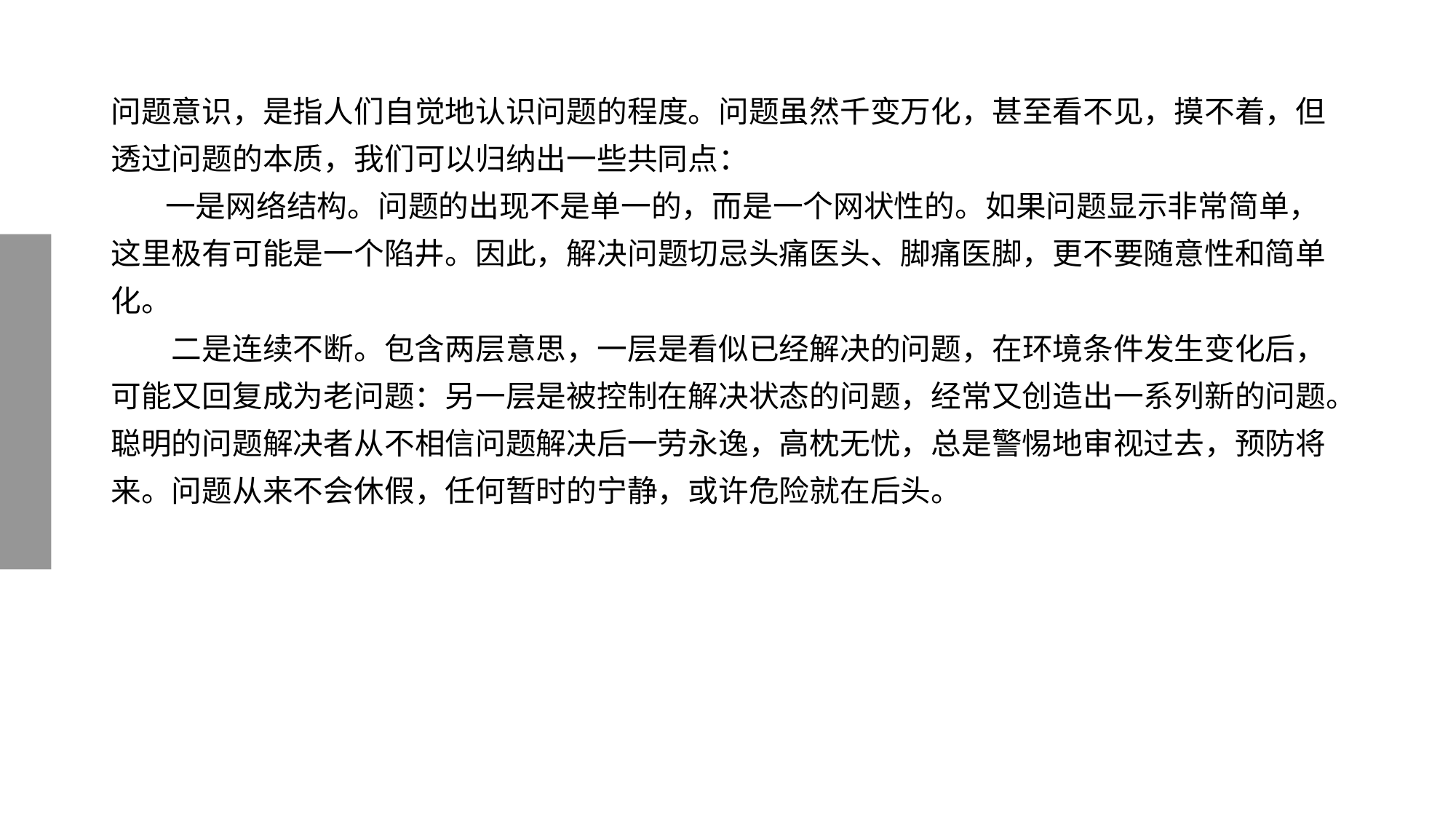

# 问题意识，是指人们自觉地认识问题的程度。问题虽然千变万化，甚至看不见，摸不着，但透过问题的本质，我们可以归纳出一些共同点：
       一是网络结构。问题的出现不是单一的，而是一个网状性的。如果问题显示非常简单，这里极有可能是一个陷井。因此，解决问题切忌头痛医头、脚痛医脚，更不要随意性和简单化。
　　二是连续不断。包含两层意思，一层是看似已经解决的问题，在环境条件发生变化后，可能又回复成为老问题：另一层是被控制在解决状态的问题，经常又创造出一系列新的问题。聪明的问题解决者从不相信问题解决后一劳永逸，高枕无忧，总是警惕地审视过去，预防将来。问题从来不会休假，任何暂时的宁静，或许危险就在后头。